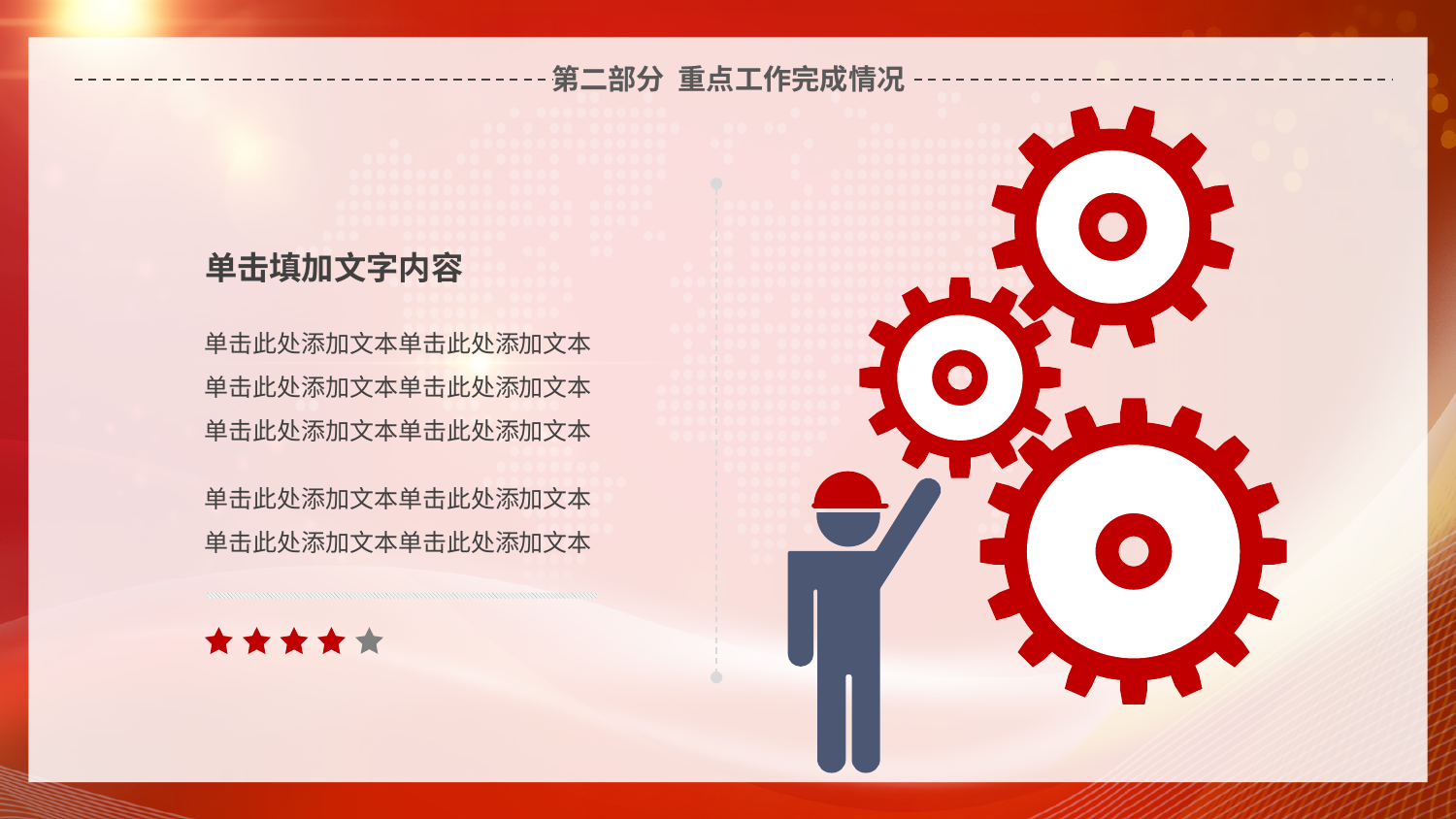

延迟符
# 第二部分  重点工作完成情况

单击填加文字内容

单击此处添加文本单击此处添加文本
单击此处添加文本单击此处添加文本
单击此处添加文本单击此处添加文本

单击此处添加文本单击此处添加文本
单击此处添加文本单击此处添加文本